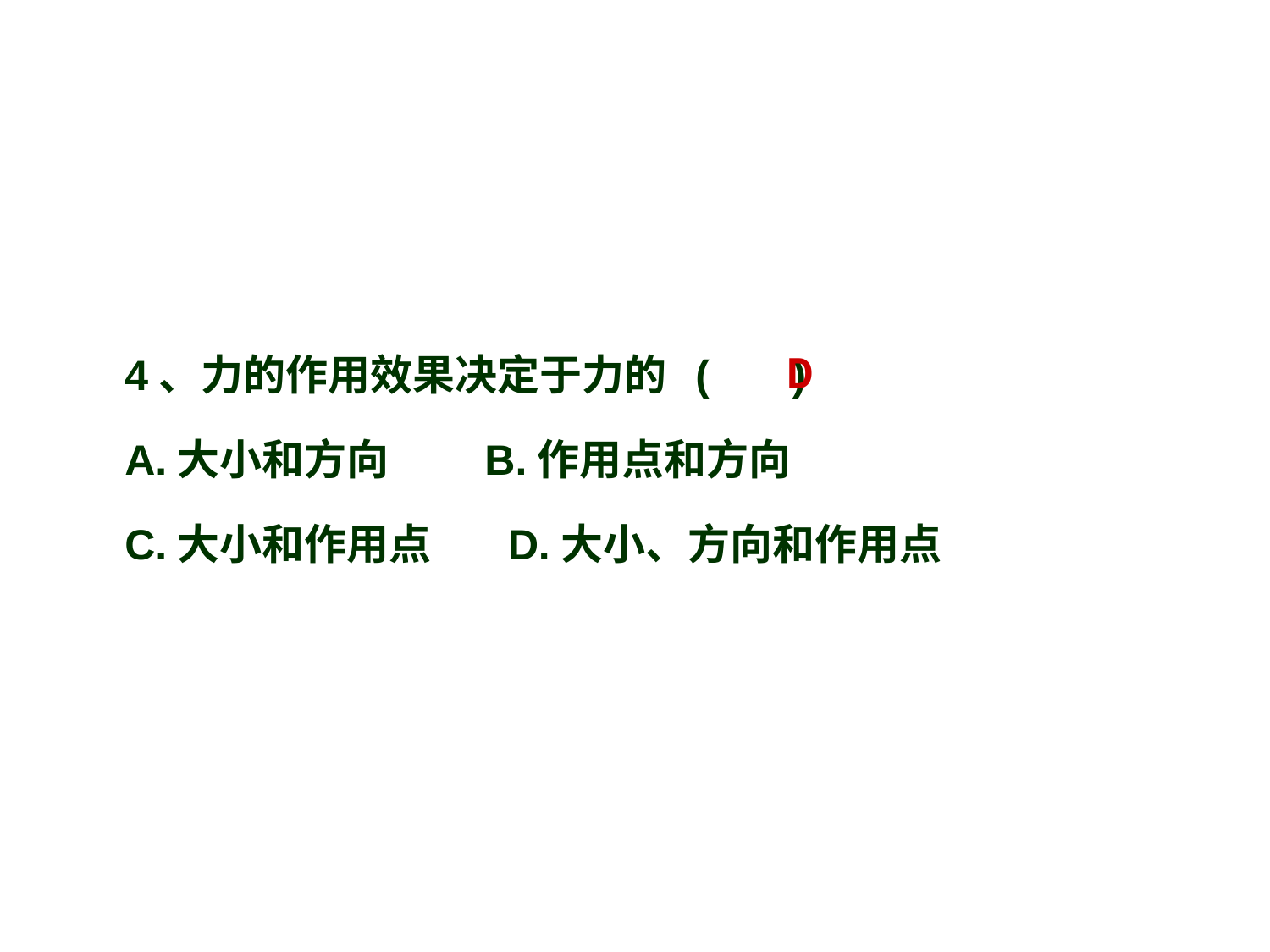

4、力的作用效果决定于力的  (       )
A.大小和方向         B.作用点和方向
C.大小和作用点       D.大小、方向和作用点
D